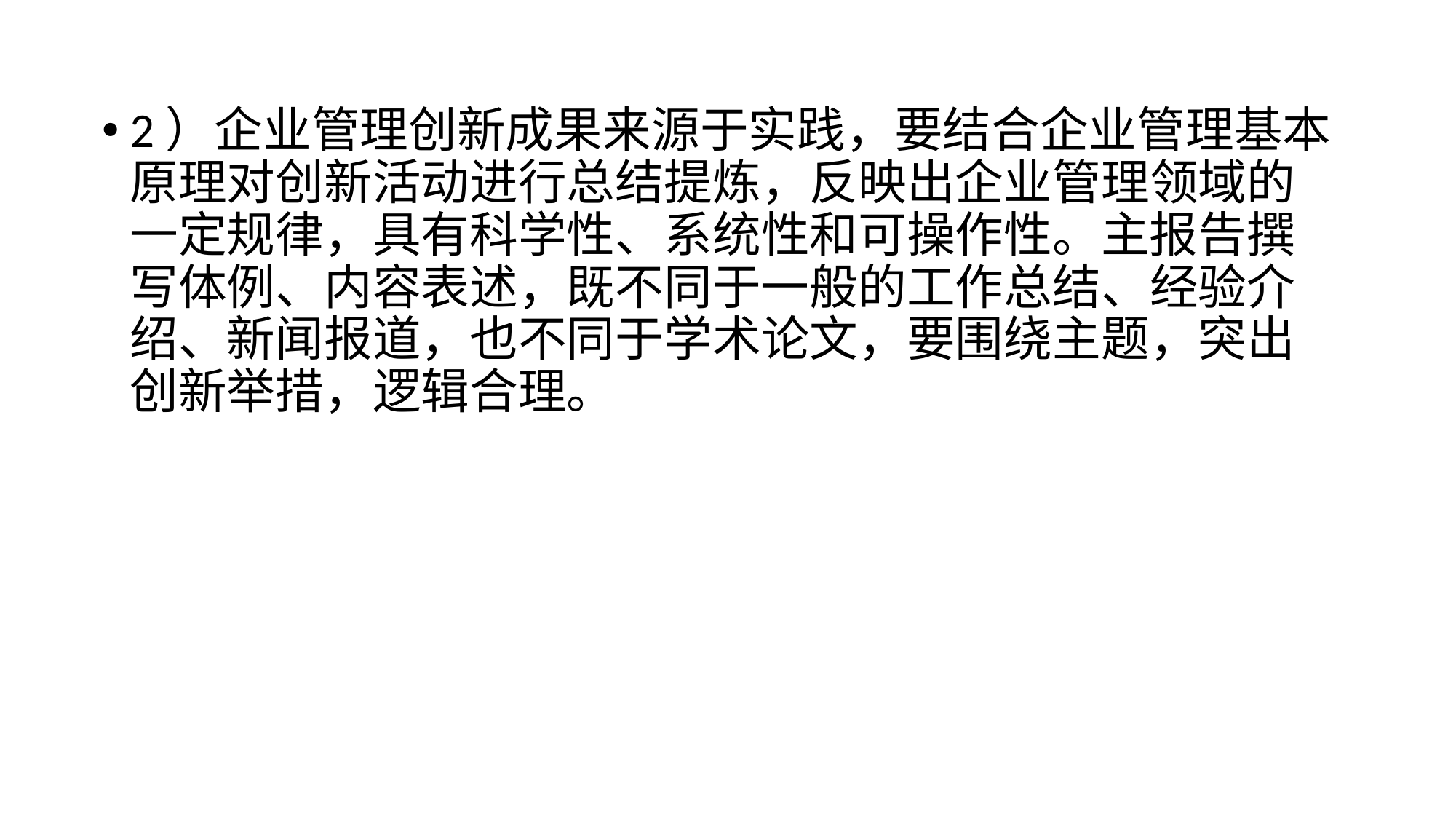

2）企业管理创新成果来源于实践，要结合企业管理基本原理对创新活动进行总结提炼，反映出企业管理领域的一定规律，具有科学性、系统性和可操作性。主报告撰写体例、内容表述，既不同于一般的工作总结、经验介绍、新闻报道，也不同于学术论文，要围绕主题，突出创新举措，逻辑合理。